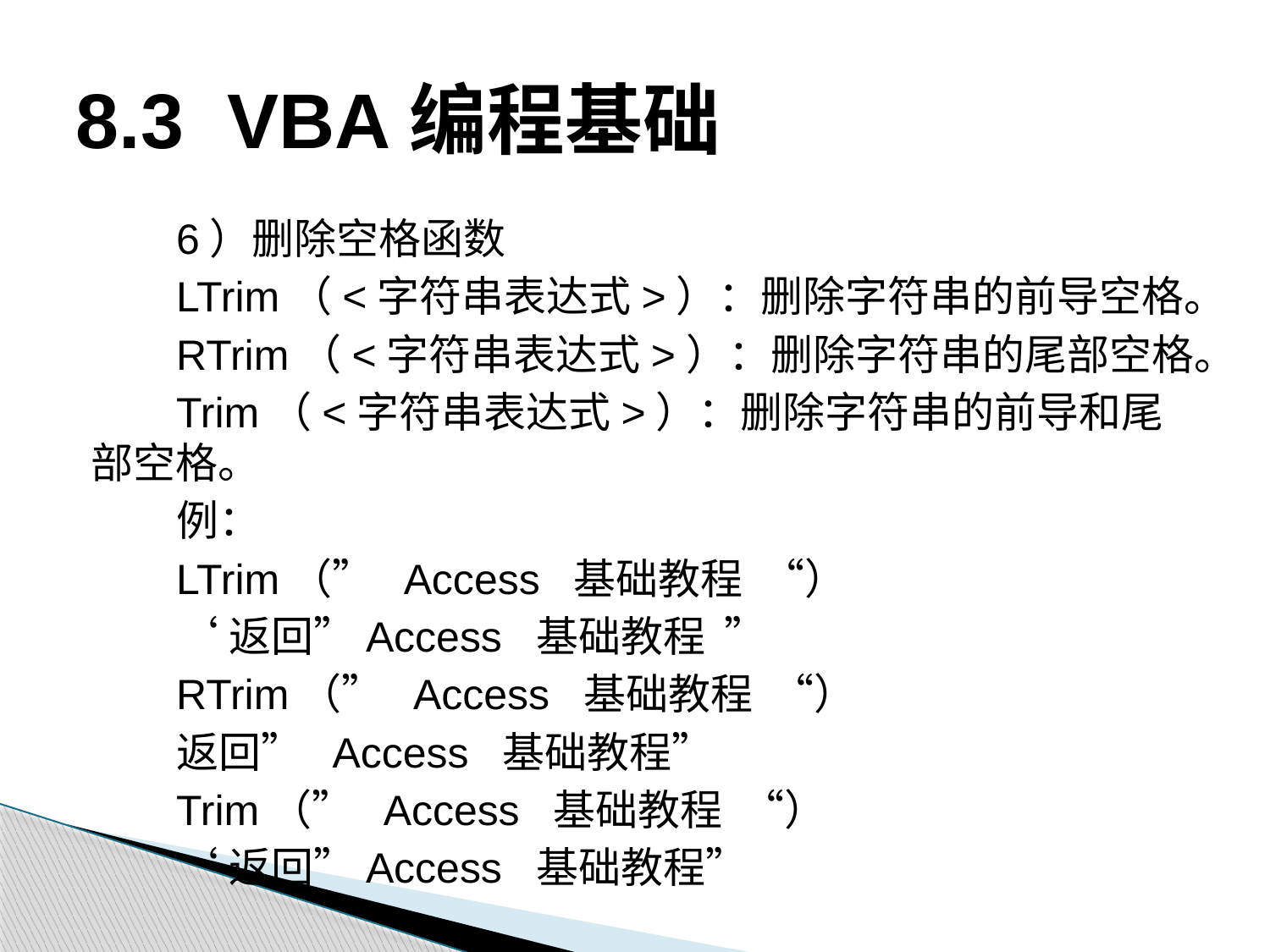

# 8.3  VBA编程基础
6）删除空格函数
LTrim（<字符串表达式>）：删除字符串的前导空格。
RTrim（<字符串表达式>）：删除字符串的尾部空格。
Trim（<字符串表达式>）：删除字符串的前导和尾部空格。
例：
LTrim（”  Access  基础教程  “）
‘返回”Access  基础教程  ”
RTrim（”  Access  基础教程  “）
返回”  Access  基础教程”
Trim（”  Access  基础教程  “）
‘返回”Access  基础教程”